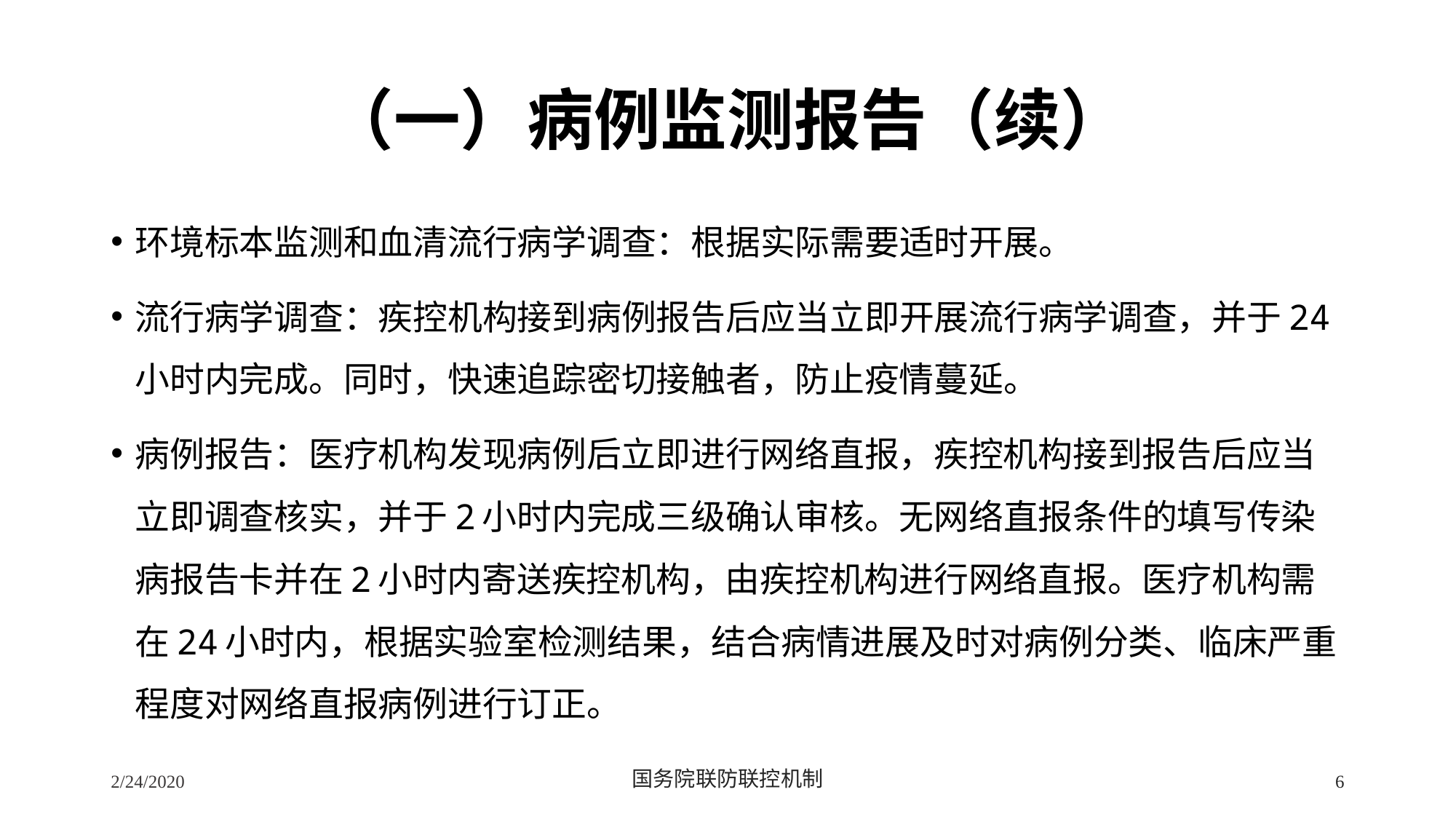

# （一）病例监测报告（续）
环境标本监测和血清流行病学调查：根据实际需要适时开展。
流行病学调查：疾控机构接到病例报告后应当立即开展流行病学调查，并于24小时内完成。同时，快速追踪密切接触者，防止疫情蔓延。
病例报告：医疗机构发现病例后立即进行网络直报，疾控机构接到报告后应当立即调查核实，并于2小时内完成三级确认审核。无网络直报条件的填写传染病报告卡并在2小时内寄送疾控机构，由疾控机构进行网络直报。医疗机构需在24小时内，根据实验室检测结果，结合病情进展及时对病例分类、临床严重程度对网络直报病例进行订正。
2/24/2020
国务院联防联控机制
6